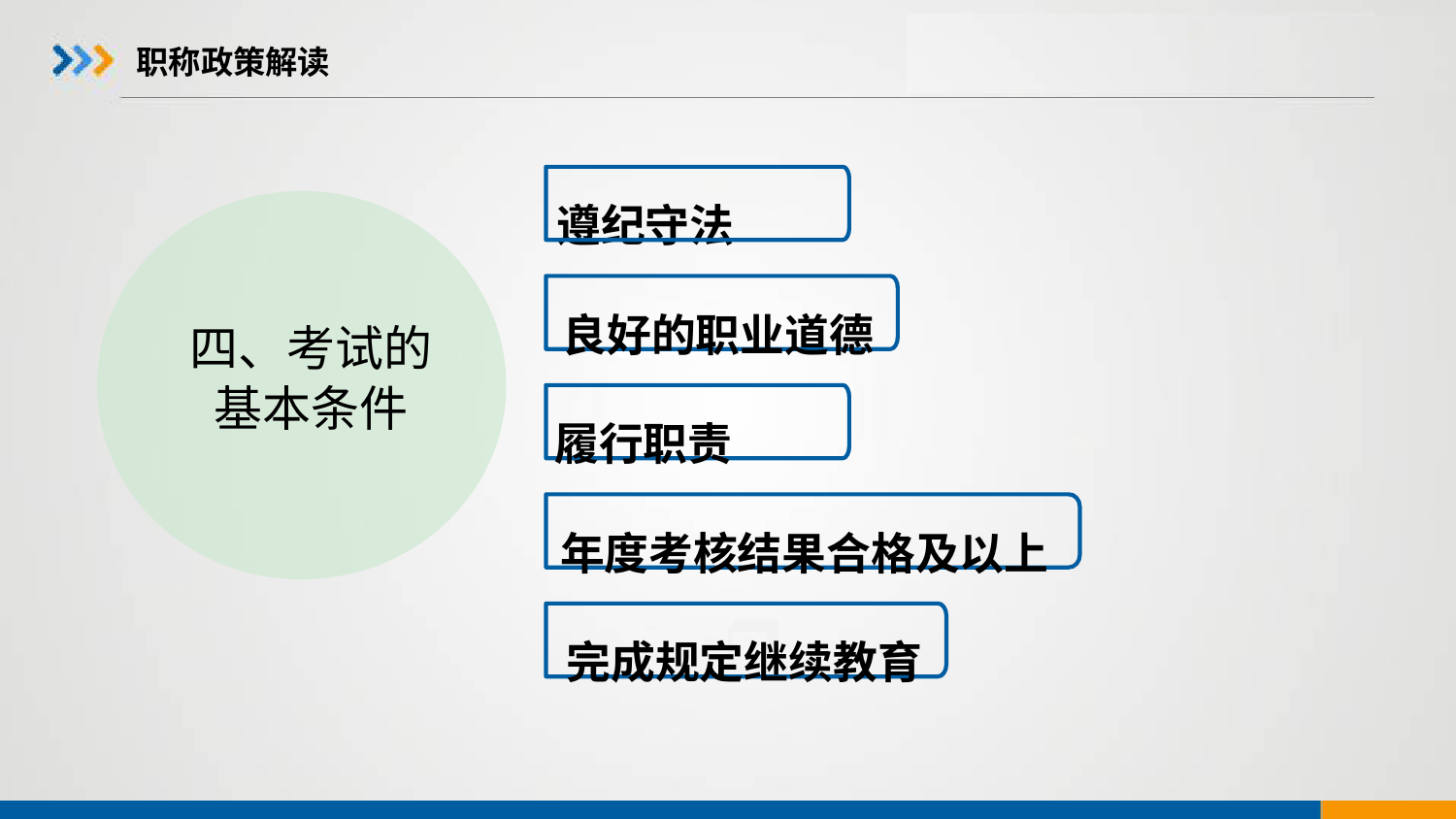

# 职称政策解读
 遵纪守法

 四、考试的
 基本条件

良好的职业道德

  履行职责

年度考核结果合格及以上

 完成规定继续教育